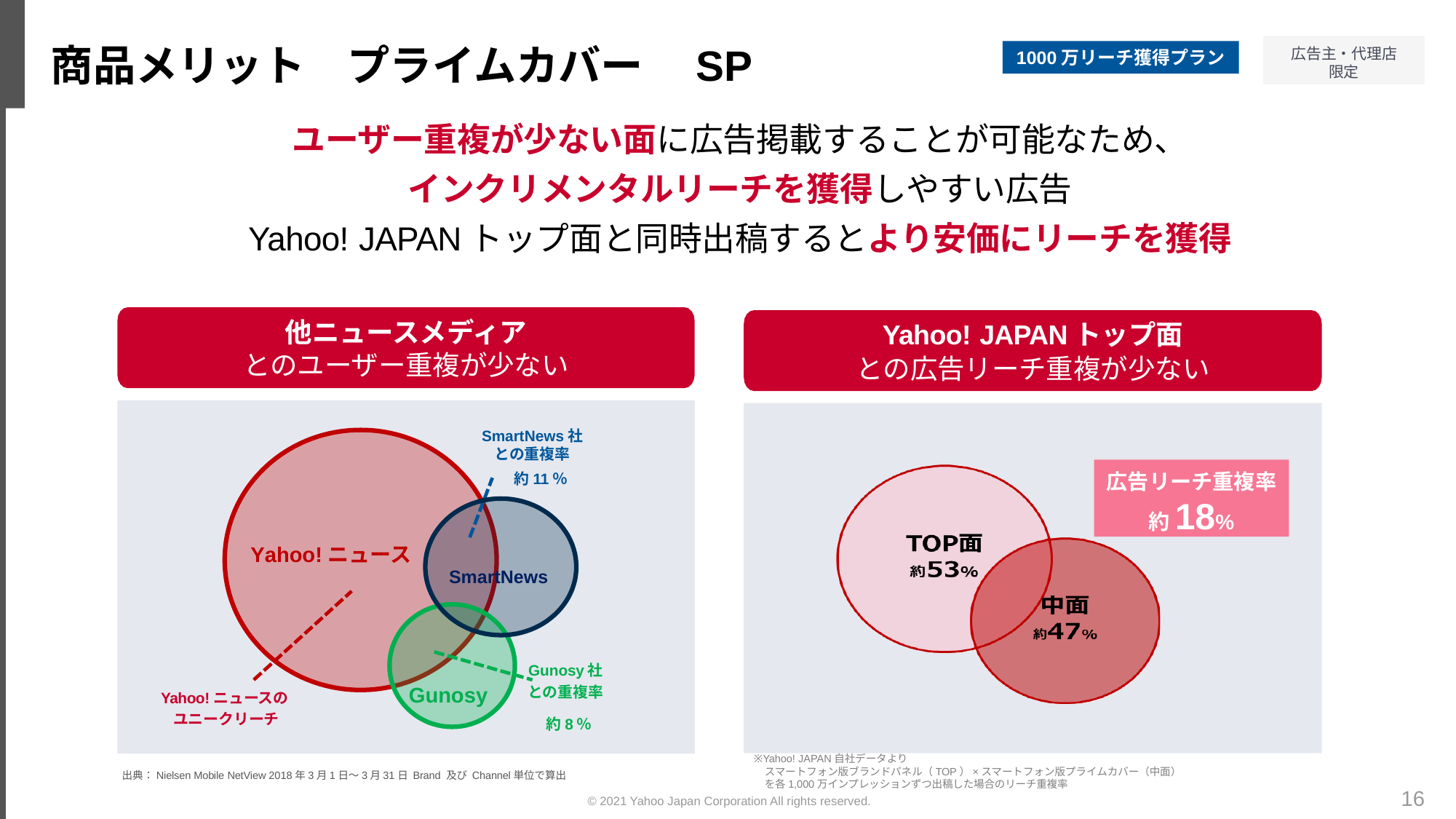

商品メリット　プライムカバー　SP
1000万リーチ獲得プラン
ユーザー重複が少ない面に広告掲載することが可能なため、
インクリメンタルリーチを獲得しやすい広告
Yahoo! JAPANトップ面と同時出稿するとより安価にリーチを獲得
他ニュースメディア
とのユーザー重複が少ない

SmartNews社
との重複率

 約11％

Yahoo!ニュース
SmartNews

Gunosy社
との重複率
 約8％
Gunosy
Yahoo!ニュースの
 ユニークリーチ
出典：Nielsen Mobile NetView 2018年3月1日～3月31日 Brand 及び Channel単位で算出
Yahoo! JAPANトップ面
との広告リーチ重複が少ない

広告リーチ重複率
約18%

240％
※Yahoo! JAPAN自社データより
　スマートフォン版ブランドパネル（TOP）×スマートフォン版プライムカバー（中面）
　を各1,000万インプレッションずつ出稿した場合のリーチ重複率
16